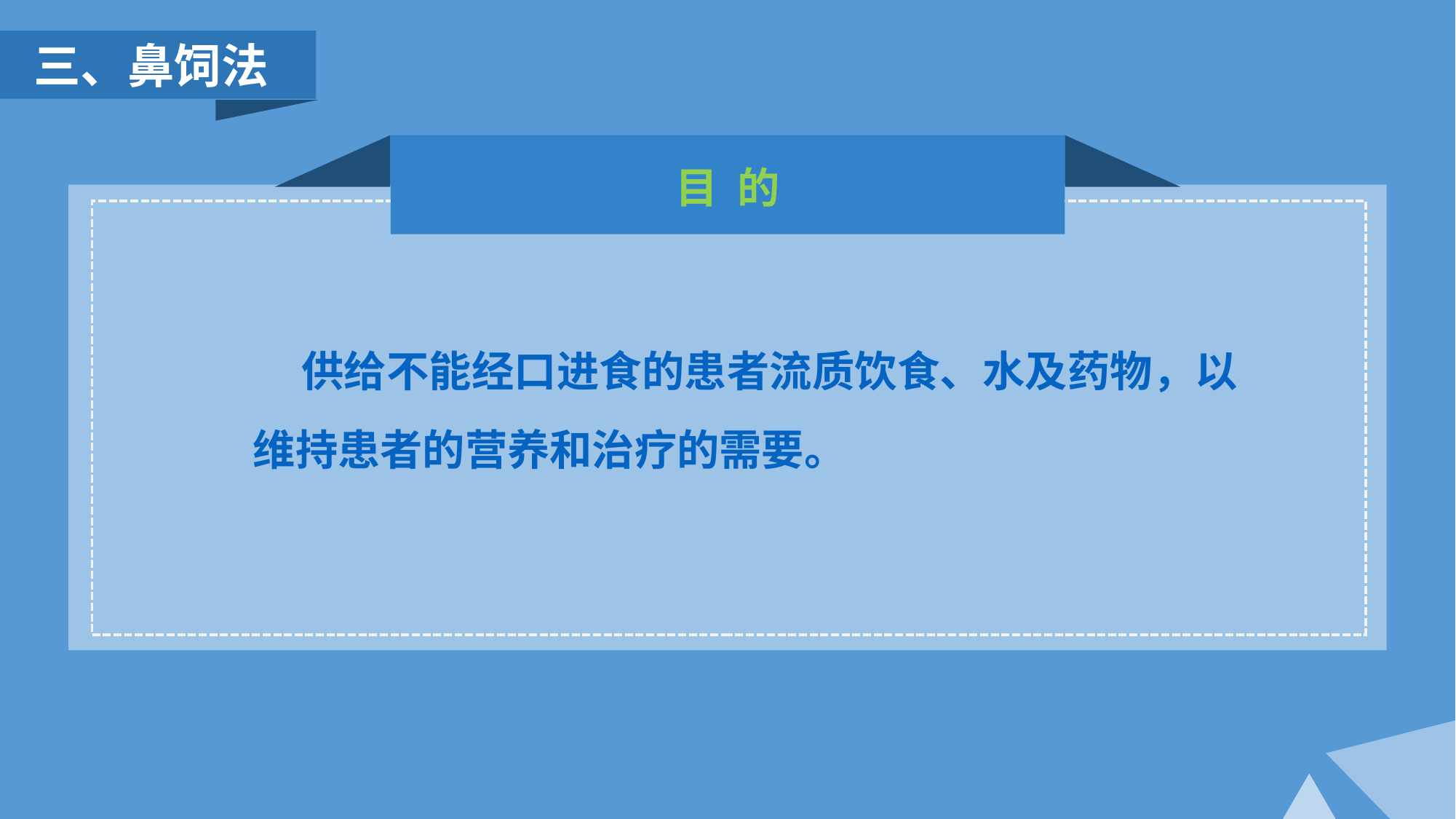

三、鼻饲法

目  的

        供给不能经口进食的患者流质饮食、水及药物，以维持患者的营养和治疗的需要。